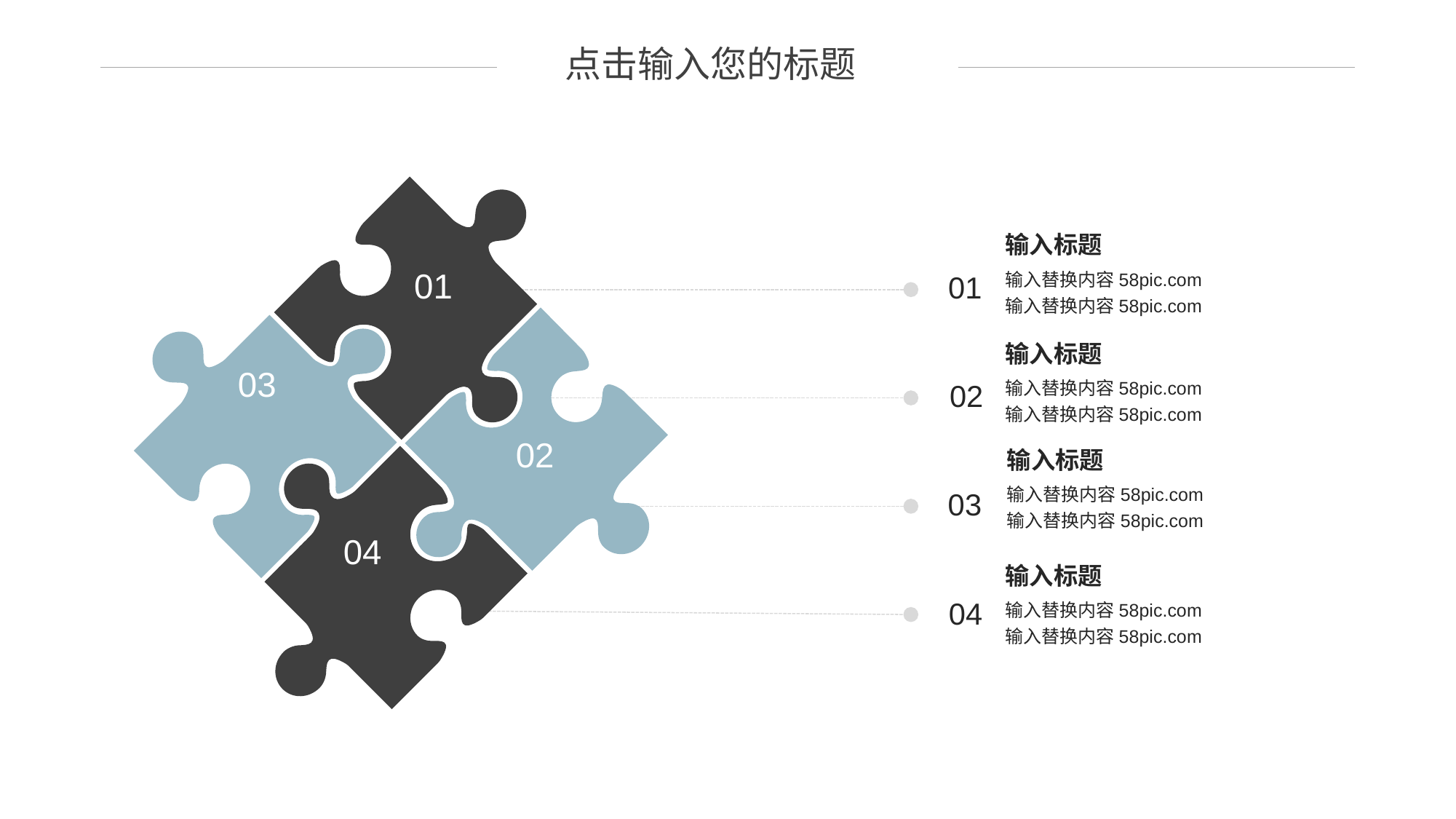

点击输入您的标题

01
输入标题
输入替换内容58pic.com输入替换内容58pic.com

01

03
输入标题
输入替换内容58pic.com输入替换内容58pic.com

02
02
输入标题
输入替换内容58pic.com输入替换内容58pic.com

04
03
输入标题
输入替换内容58pic.com输入替换内容58pic.com

04